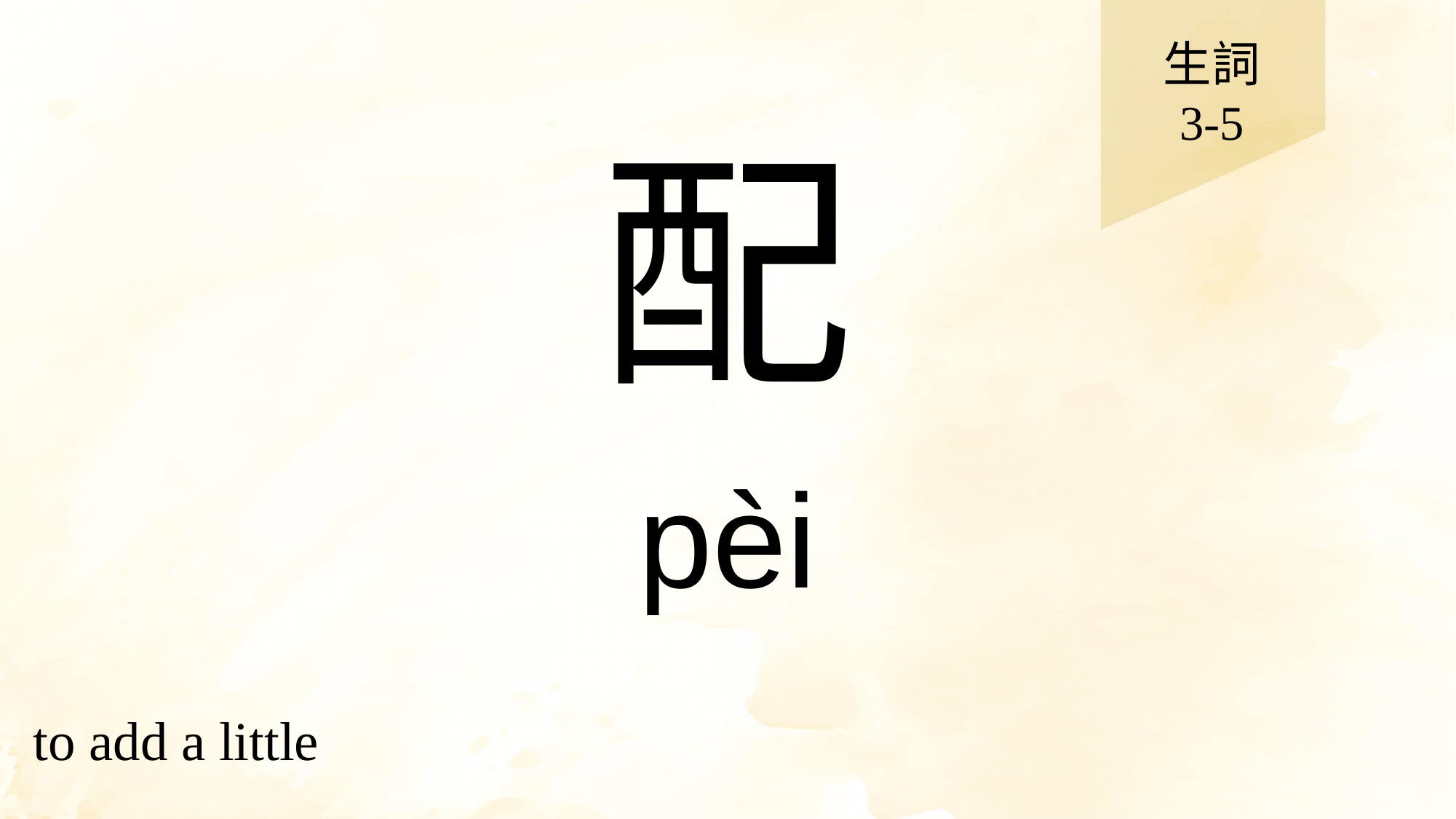

生詞
3-5
# 配
pèi
to add a little